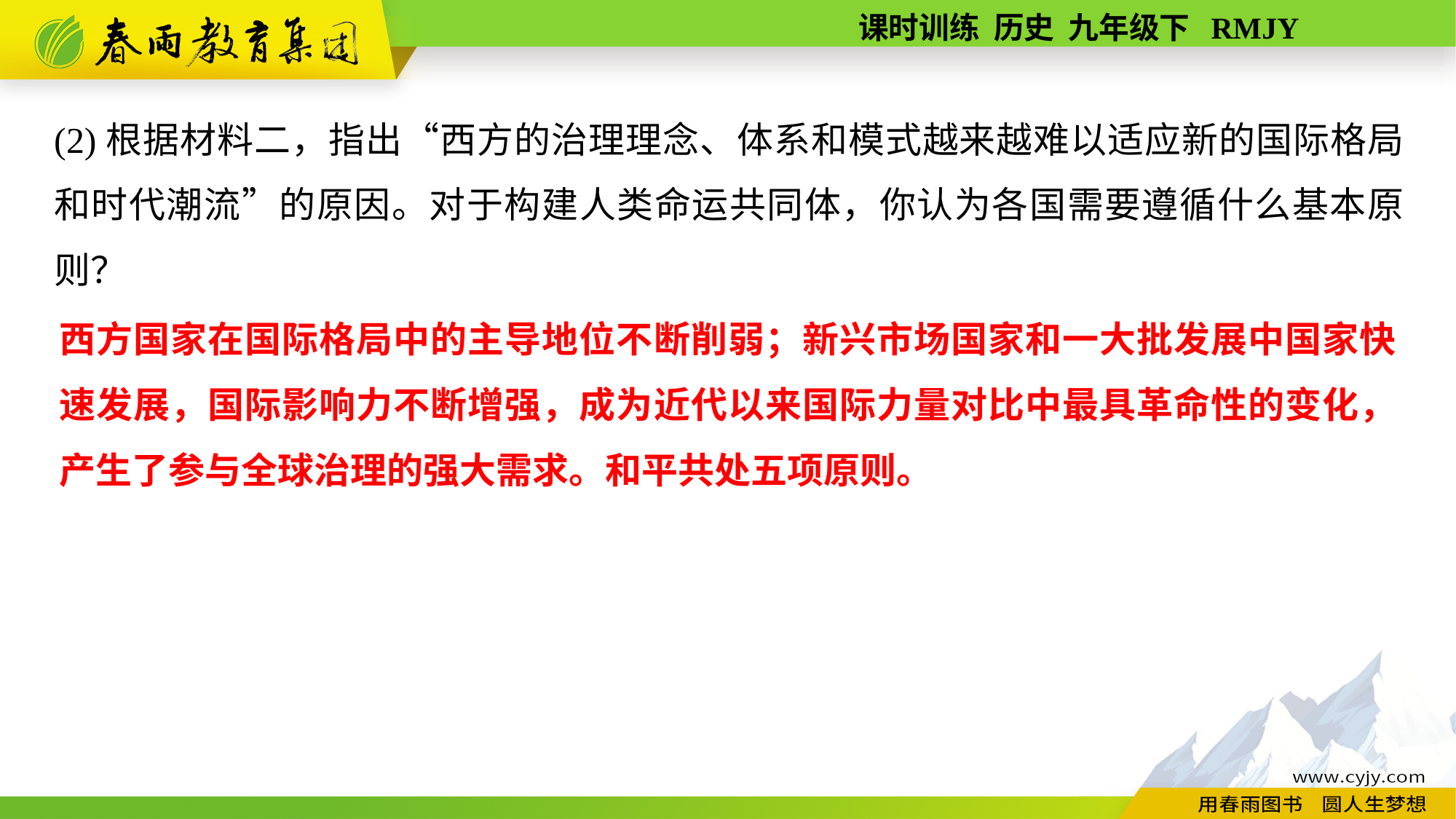

(2)根据材料二，指出“西方的治理理念、体系和模式越来越难以适应新的国际格局和时代潮流”的原因。对于构建人类命运共同体，你认为各国需要遵循什么基本原则？
西方国家在国际格局中的主导地位不断削弱；新兴市场国家和一大批发展中国家快速发展，国际影响力不断增强，成为近代以来国际力量对比中最具革命性的变化，产生了参与全球治理的强大需求。和平共处五项原则。